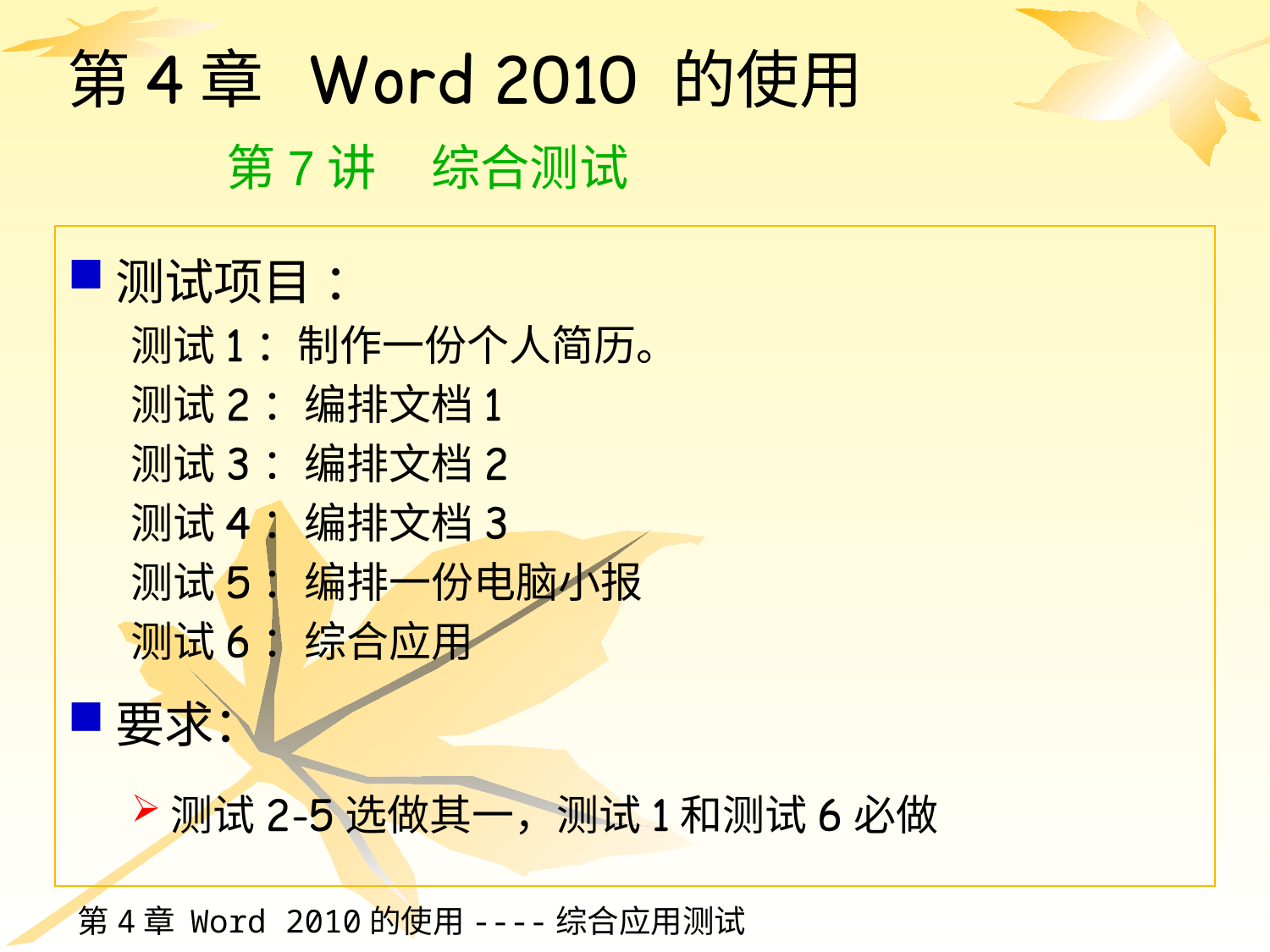

# 第4章  Word 2010 的使用 第7讲     综合测试
测试项目 ：
测试1：制作一份个人简历。
测试2：编排文档1
测试3：编排文档2
测试4：编排文档3
测试5：编排一份电脑小报
测试6：综合应用
要求：
测试2-5选做其一，测试1和测试6必做